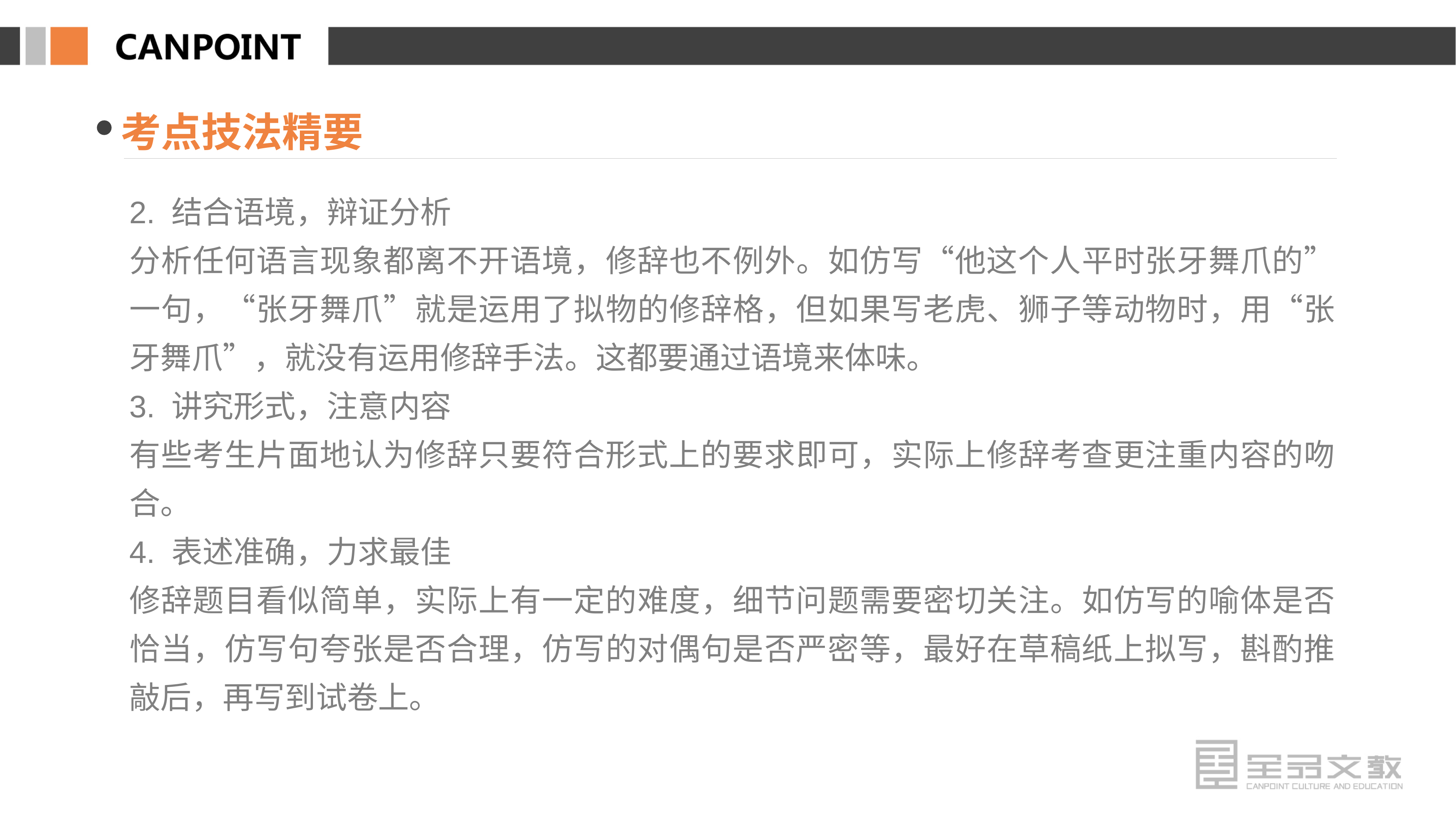

考点技法精要

2. 结合语境，辩证分析
分析任何语言现象都离不开语境，修辞也不例外。如仿写“他这个人平时张牙舞爪的”一句，“张牙舞爪”就是运用了拟物的修辞格，但如果写老虎、狮子等动物时，用“张牙舞爪”，就没有运用修辞手法。这都要通过语境来体味。
3. 讲究形式，注意内容
有些考生片面地认为修辞只要符合形式上的要求即可，实际上修辞考查更注重内容的吻合。
4. 表述准确，力求最佳
修辞题目看似简单，实际上有一定的难度，细节问题需要密切关注。如仿写的喻体是否恰当，仿写句夸张是否合理，仿写的对偶句是否严密等，最好在草稿纸上拟写，斟酌推敲后，再写到试卷上。